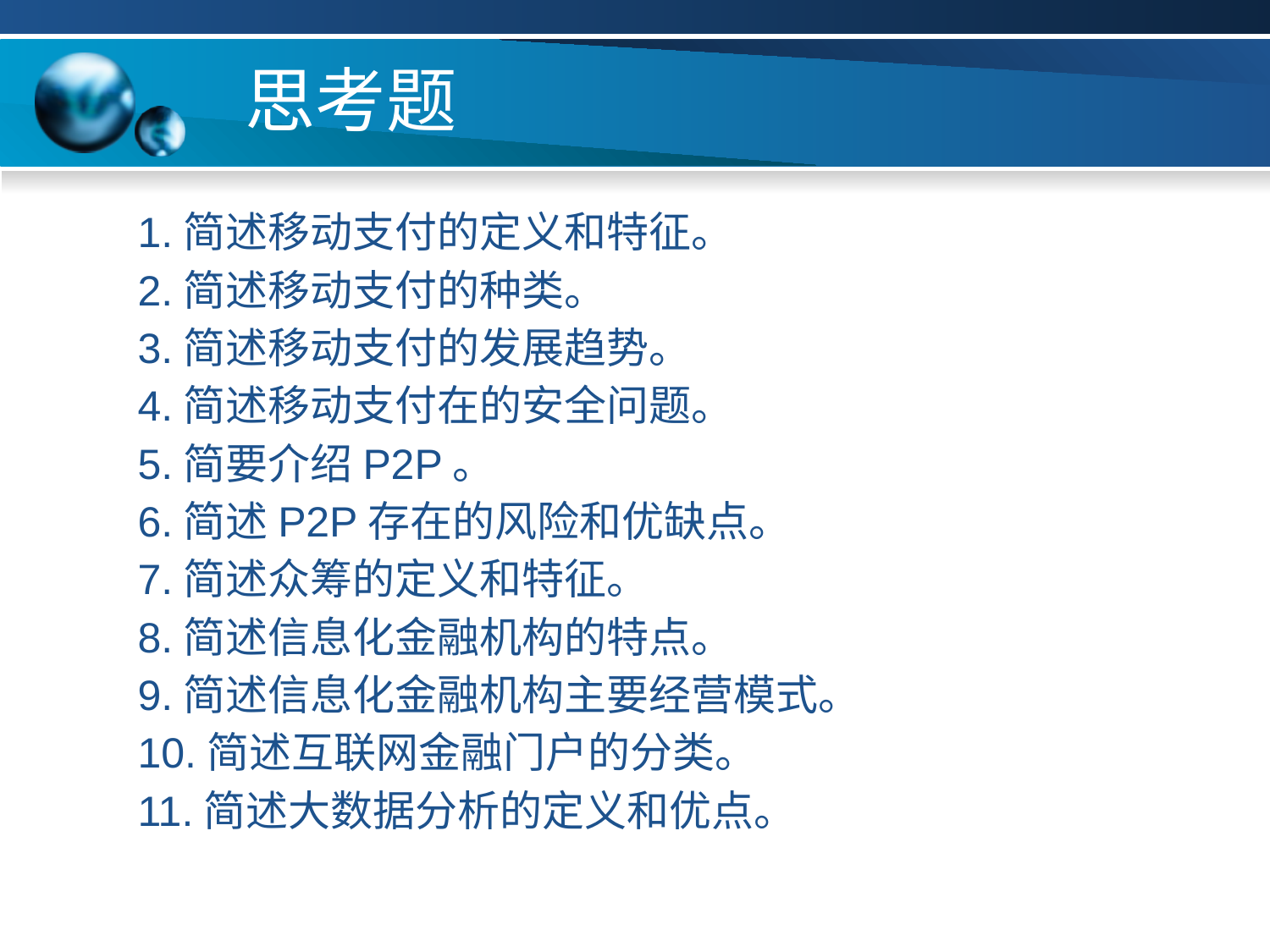

# 思考题
1.简述移动支付的定义和特征。
2.简述移动支付的种类。
3.简述移动支付的发展趋势。
4.简述移动支付在的安全问题。
5.简要介绍P2P。
6.简述P2P存在的风险和优缺点。
7.简述众筹的定义和特征。
8.简述信息化金融机构的特点。
9.简述信息化金融机构主要经营模式。
10.简述互联网金融门户的分类。
11.简述大数据分析的定义和优点。